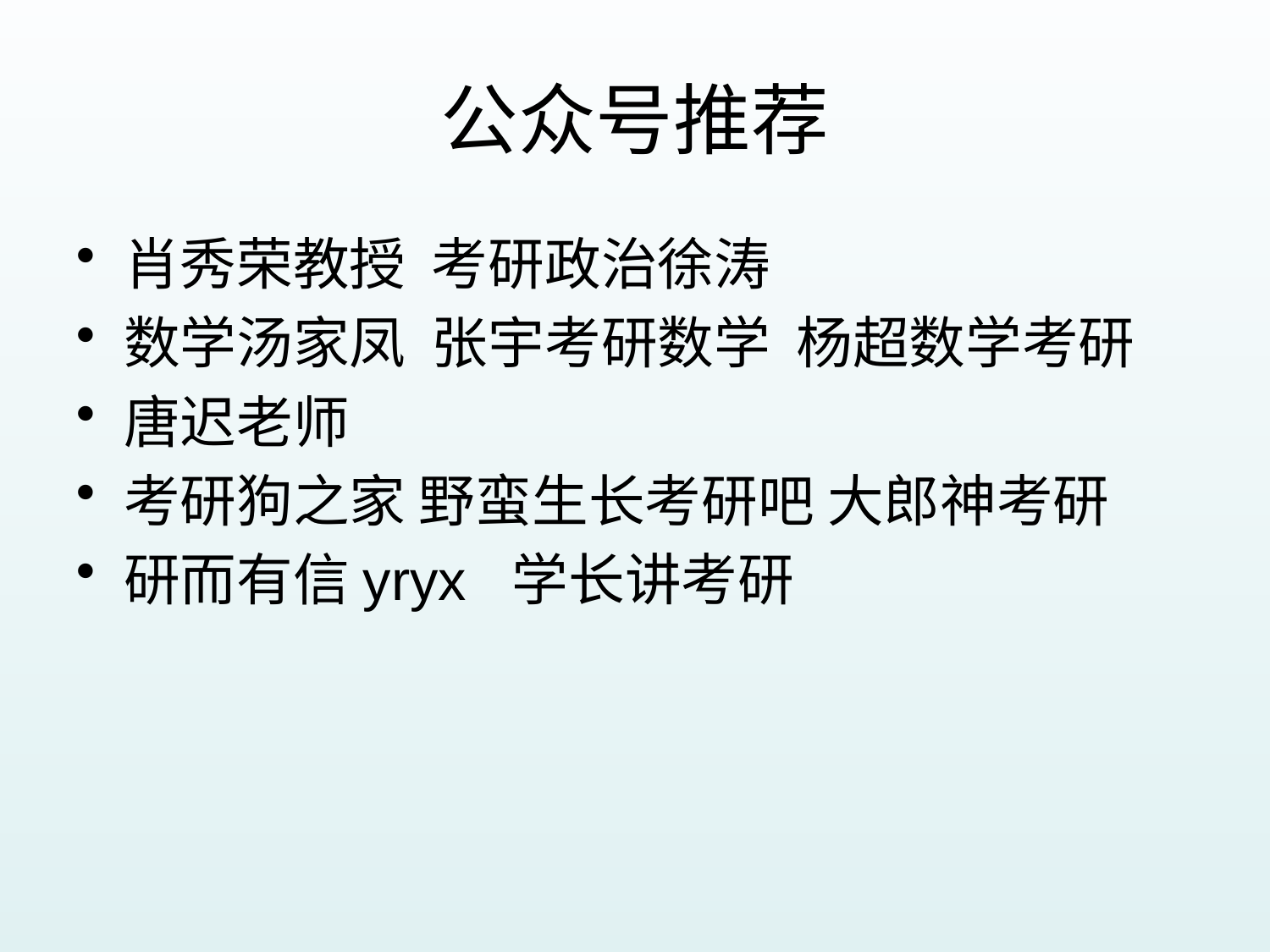

# 公众号推荐
肖秀荣教授  考研政治徐涛
数学汤家凤  张宇考研数学  杨超数学考研
唐迟老师
考研狗之家 野蛮生长考研吧 大郎神考研
研而有信yryx  学长讲考研